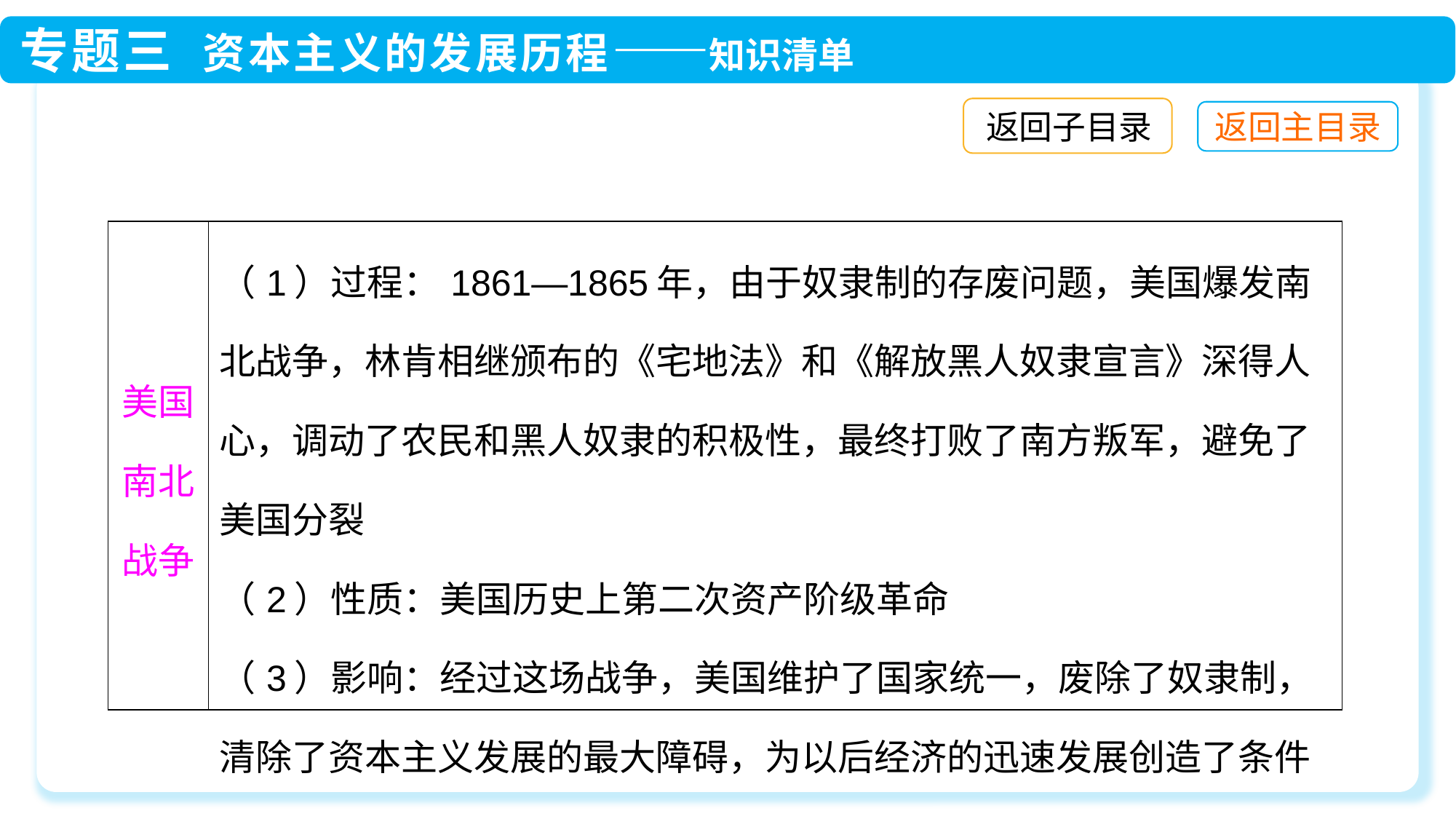

返回子目录
| 美国南北战争 | （1）过程：1861—1865年，由于奴隶制的存废问题，美国爆发南北战争，林肯相继颁布的《宅地法》和《解放黑人奴隶宣言》深得人心，调动了农民和黑人奴隶的积极性，最终打败了南方叛军，避免了美国分裂 （2）性质：美国历史上第二次资产阶级革命 （3）影响：经过这场战争，美国维护了国家统一，废除了奴隶制，清除了资本主义发展的最大障碍，为以后经济的迅速发展创造了条件 |
| --- | --- |